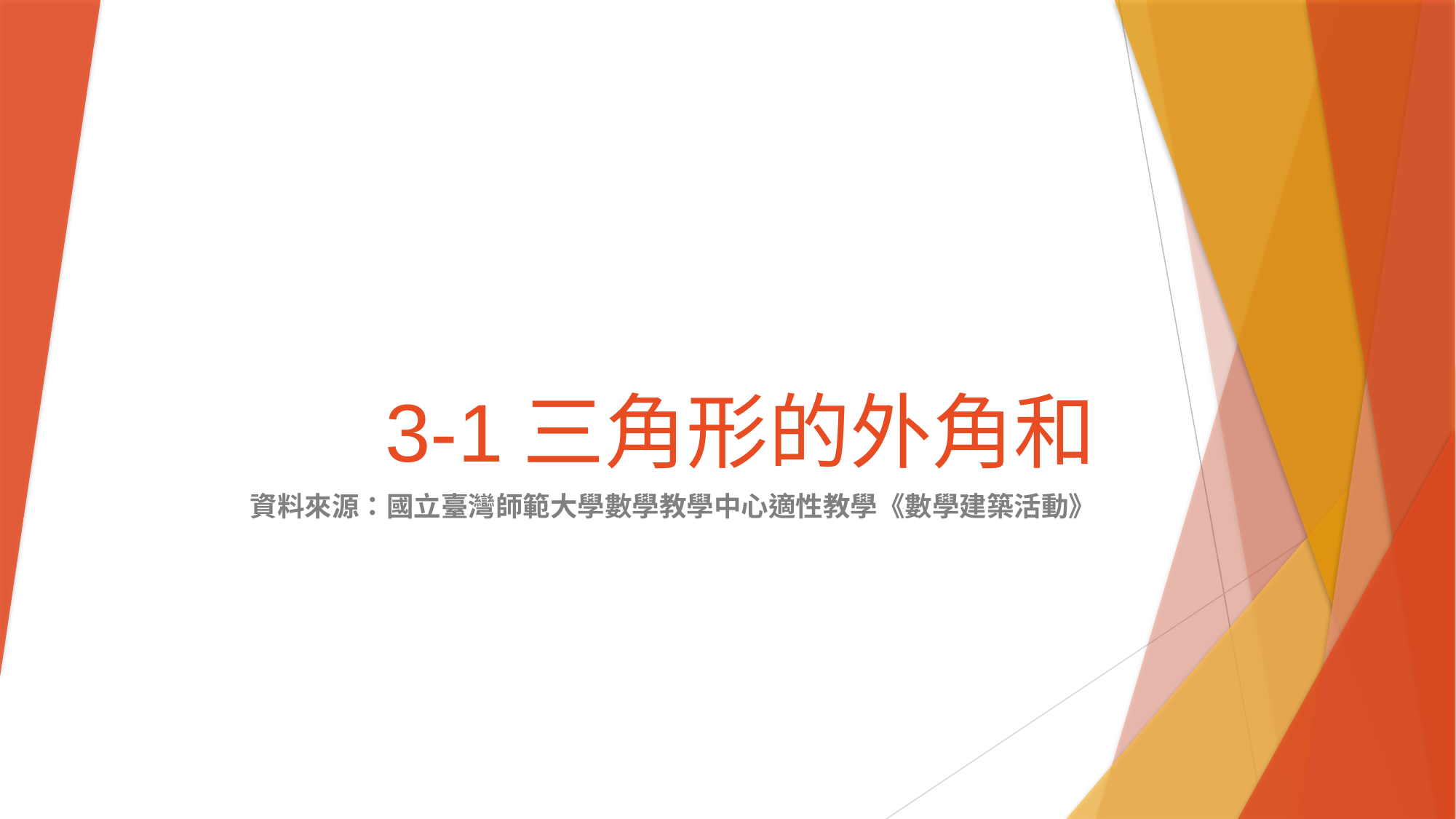

# 3-1三角形的外角和
資料來源：國立臺灣師範大學數學教學中心適性教學《數學建築活動》